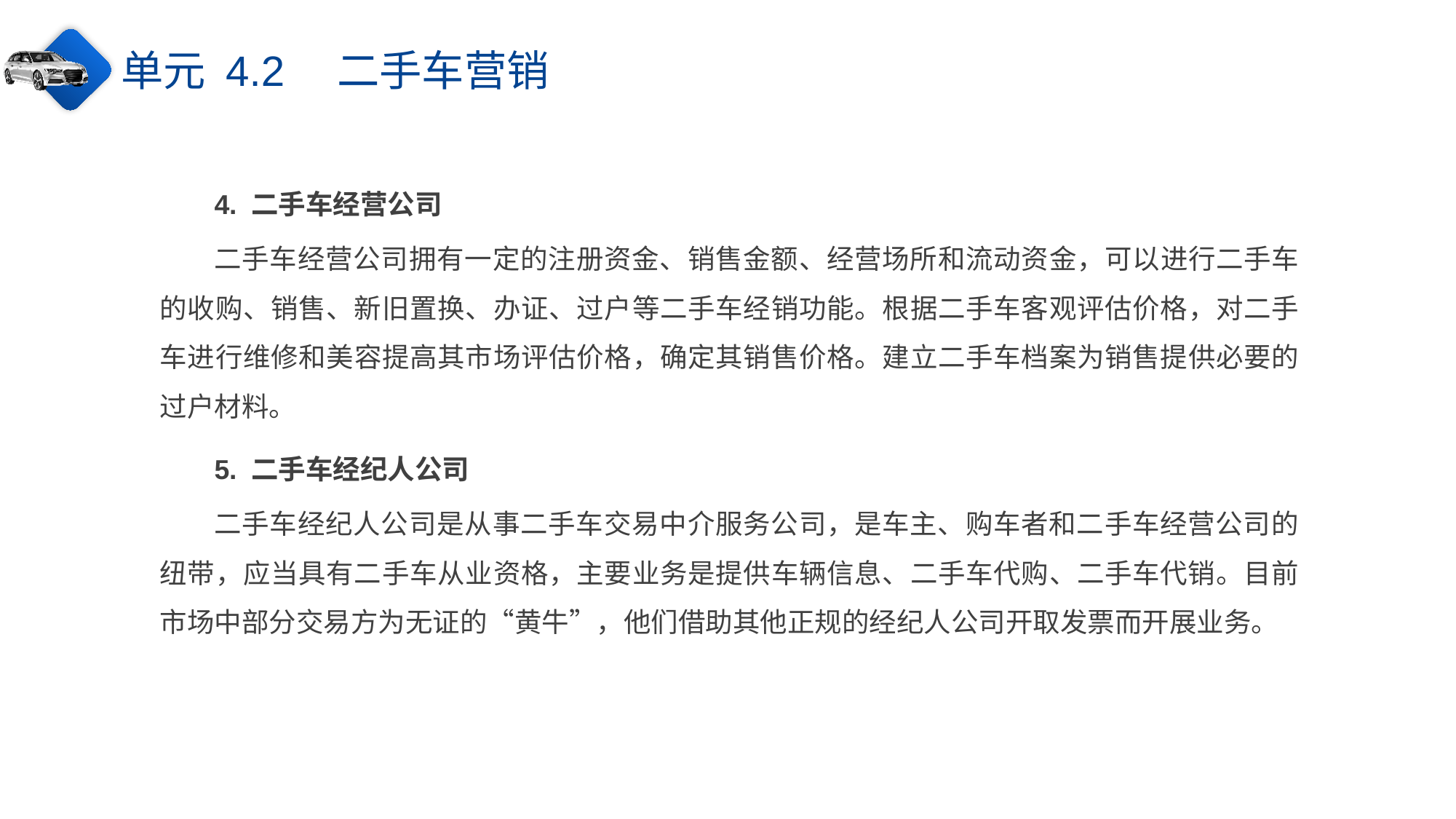

单元 4.2　二手车营销
4. 二手车经营公司
二手车经营公司拥有一定的注册资金、销售金额、经营场所和流动资金，可以进行二手车的收购、销售、新旧置换、办证、过户等二手车经销功能。根据二手车客观评估价格，对二手车进行维修和美容提高其市场评估价格，确定其销售价格。建立二手车档案为销售提供必要的过户材料。
5. 二手车经纪人公司
二手车经纪人公司是从事二手车交易中介服务公司，是车主、购车者和二手车经营公司的纽带，应当具有二手车从业资格，主要业务是提供车辆信息、二手车代购、二手车代销。目前市场中部分交易方为无证的“黄牛”，他们借助其他正规的经纪人公司开取发票而开展业务。